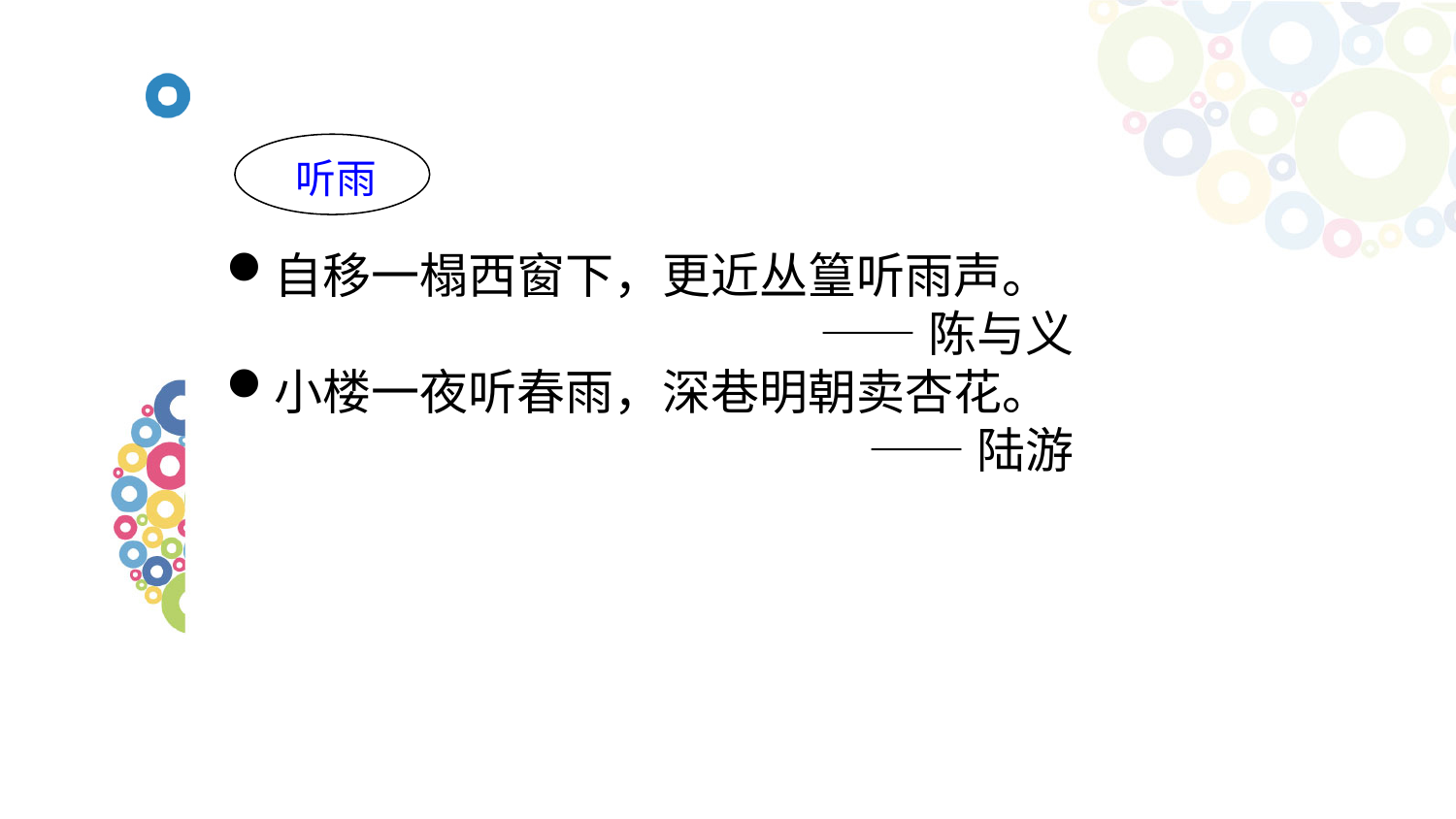

听雨
自移一榻西窗下，更近丛篁听雨声。
——陈与义
小楼一夜听春雨，深巷明朝卖杏花。
——陆游